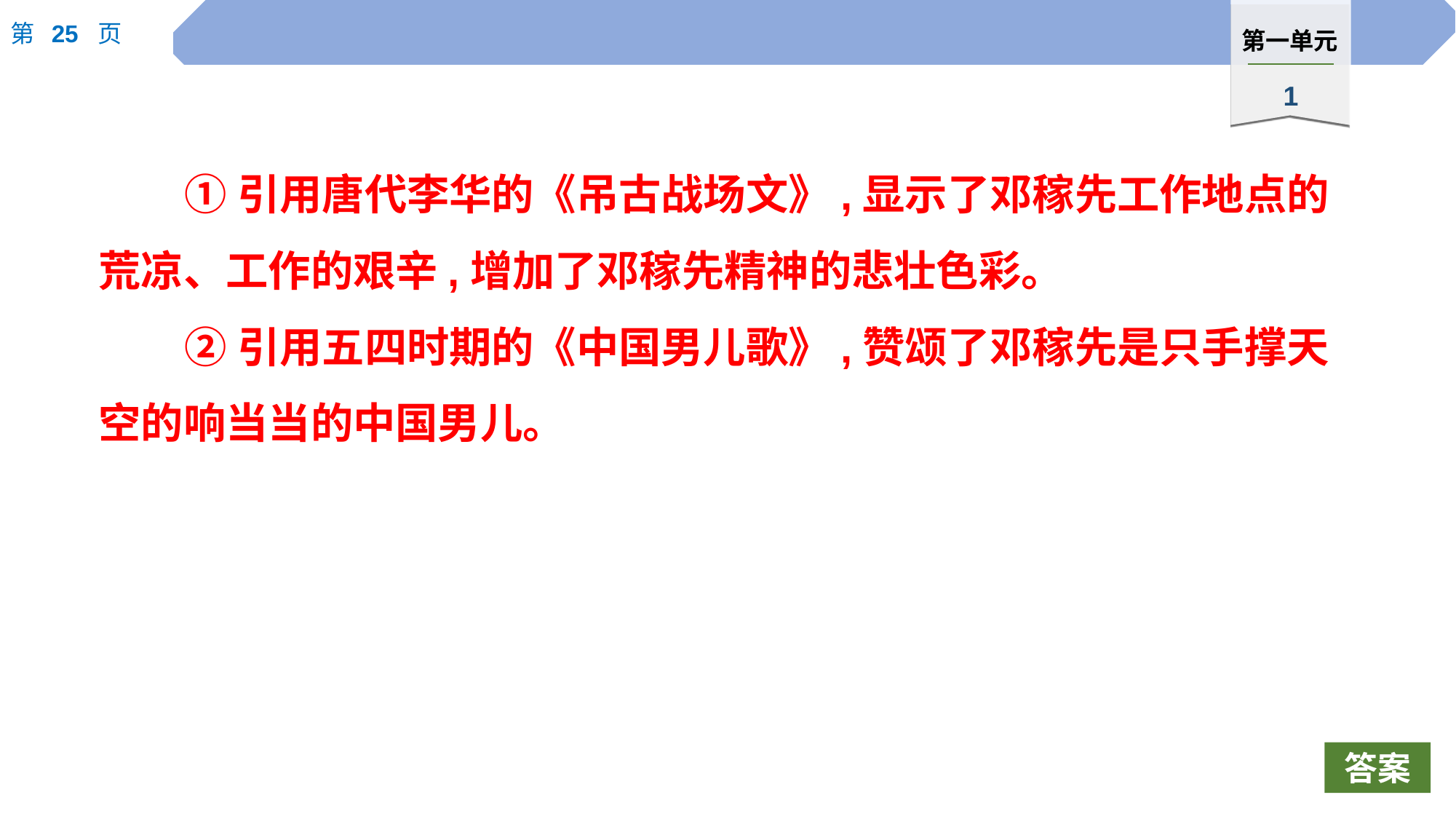

①引用唐代李华的《吊古战场文》,显示了邓稼先工作地点的荒凉、工作的艰辛,增加了邓稼先精神的悲壮色彩。
②引用五四时期的《中国男儿歌》,赞颂了邓稼先是只手撑天空的响当当的中国男儿。
答案